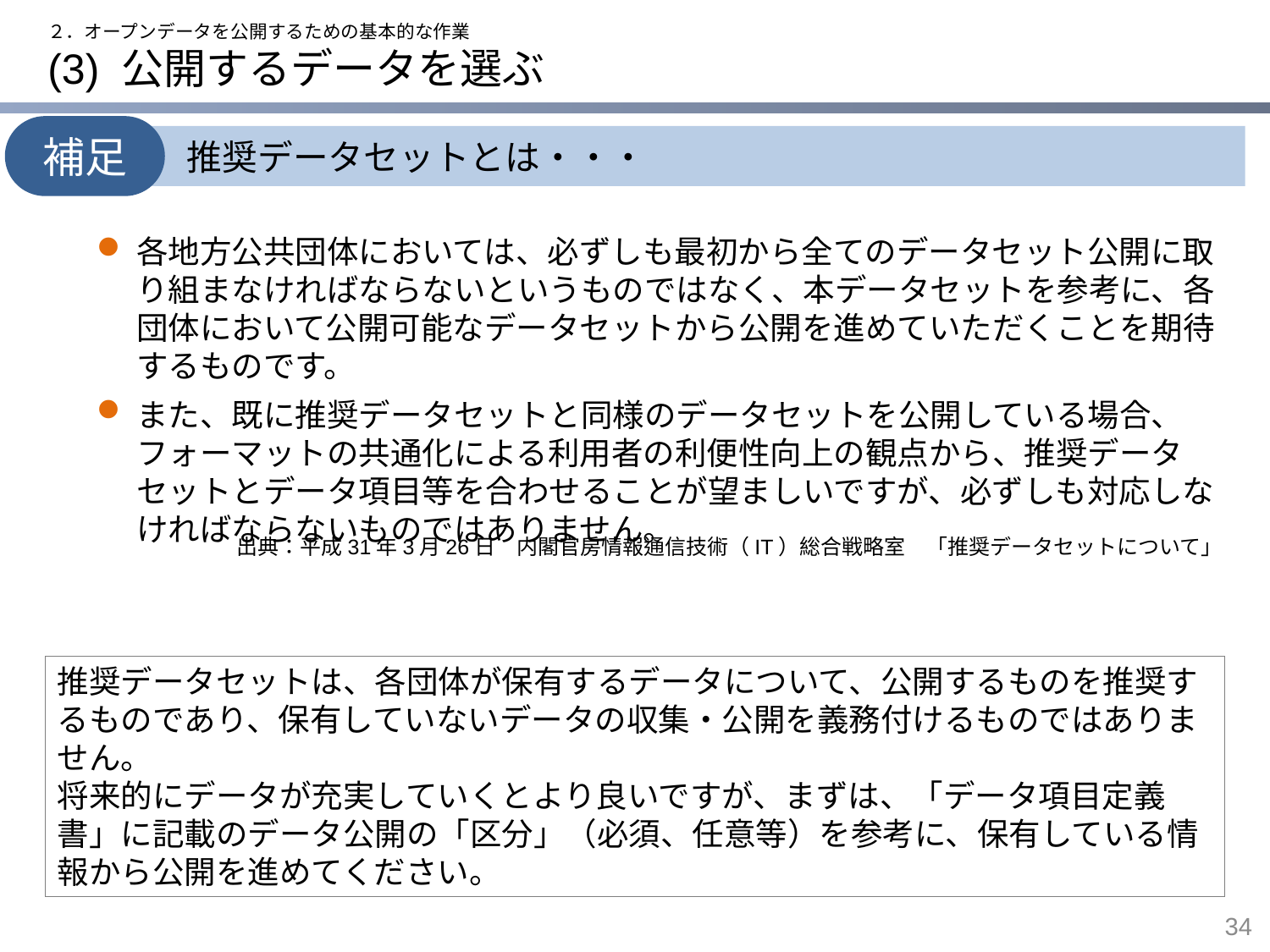

２．オープンデータを公開するための基本的な作業
# (3) 公開するデータを選ぶ
補足
推奨データセットとは・・・
各地方公共団体においては、必ずしも最初から全てのデータセット公開に取り組まなければならないというものではなく、本データセットを参考に、各団体において公開可能なデータセットから公開を進めていただくことを期待するものです。
また、既に推奨データセットと同様のデータセットを公開している場合、フォーマットの共通化による利用者の利便性向上の観点から、推奨データセットとデータ項目等を合わせることが望ましいですが、必ずしも対応しなければならないものではありません。
出典：平成31年3月26日　内閣官房情報通信技術（IT）総合戦略室　「推奨データセットについて」
推奨データセットは、各団体が保有するデータについて、公開するものを推奨するものであり、保有していないデータの収集・公開を義務付けるものではありません。
将来的にデータが充実していくとより良いですが、まずは、「データ項目定義書」に記載のデータ公開の「区分」（必須、任意等）を参考に、保有している情報から公開を進めてください。
34